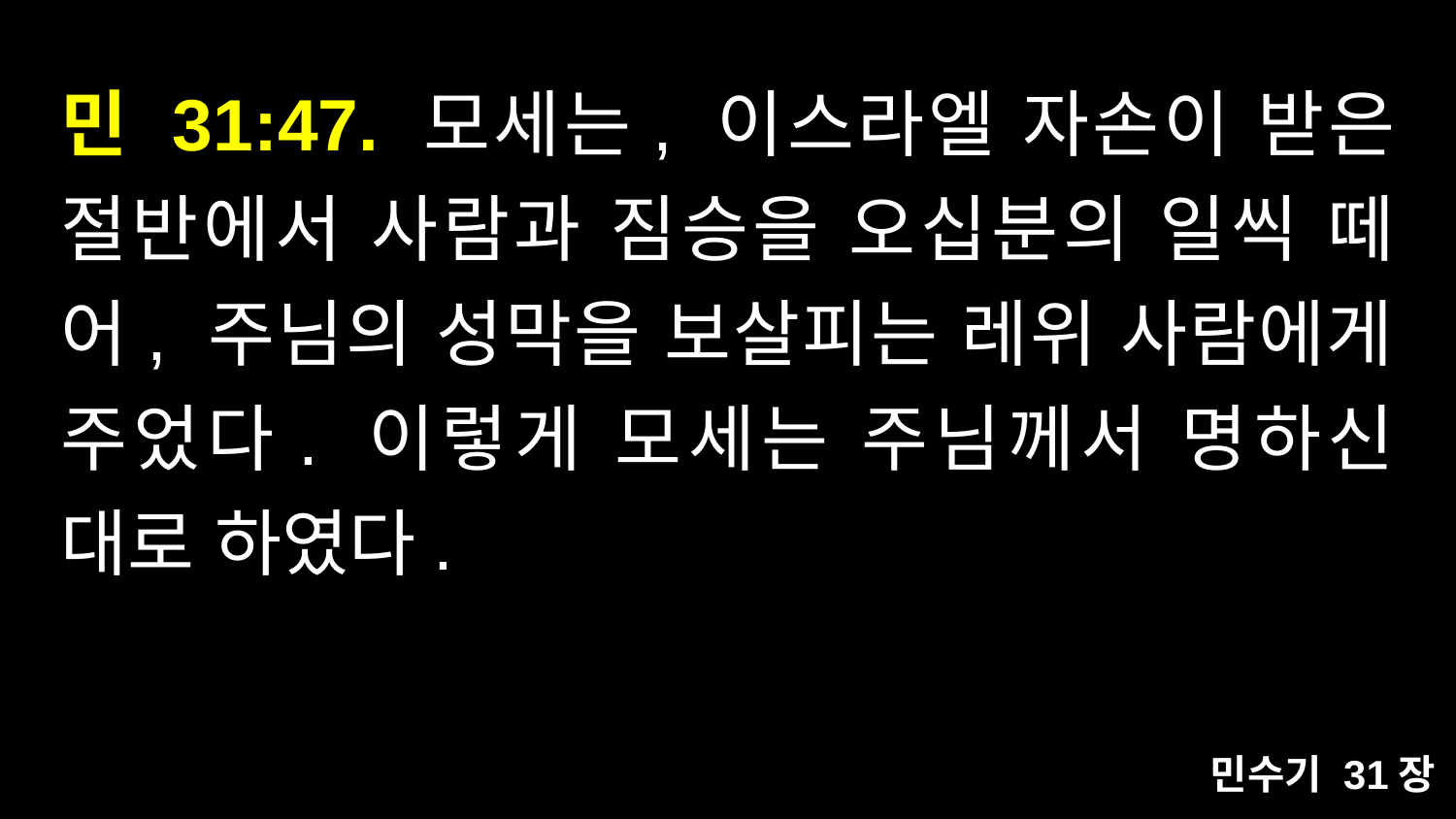

# 민 31:47. 모세는, 이스라엘 자손이 받은 절반에서 사람과 짐승을 오십분의 일씩 떼어, 주님의 성막을 보살피는 레위 사람에게 주었다. 이렇게 모세는 주님께서 명하신 대로 하였다.
민수기 31장